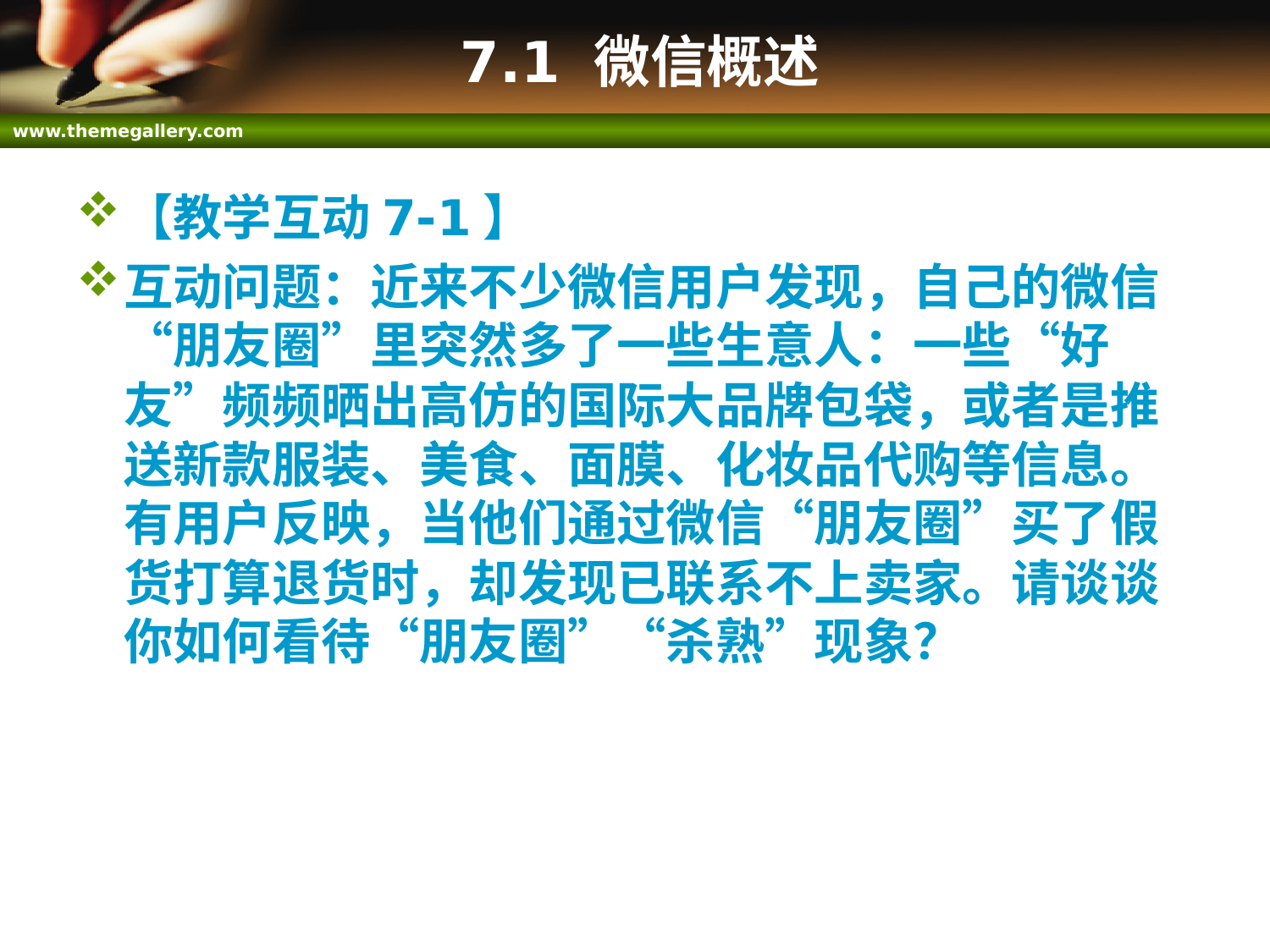

# 7.1 微信概述
【教学互动7-1】
互动问题：近来不少微信用户发现，自己的微信“朋友圈”里突然多了一些生意人：一些“好友”频频晒出高仿的国际大品牌包袋，或者是推送新款服装、美食、面膜、化妆品代购等信息。有用户反映，当他们通过微信“朋友圈”买了假货打算退货时，却发现已联系不上卖家。请谈谈你如何看待“朋友圈”“杀熟”现象？